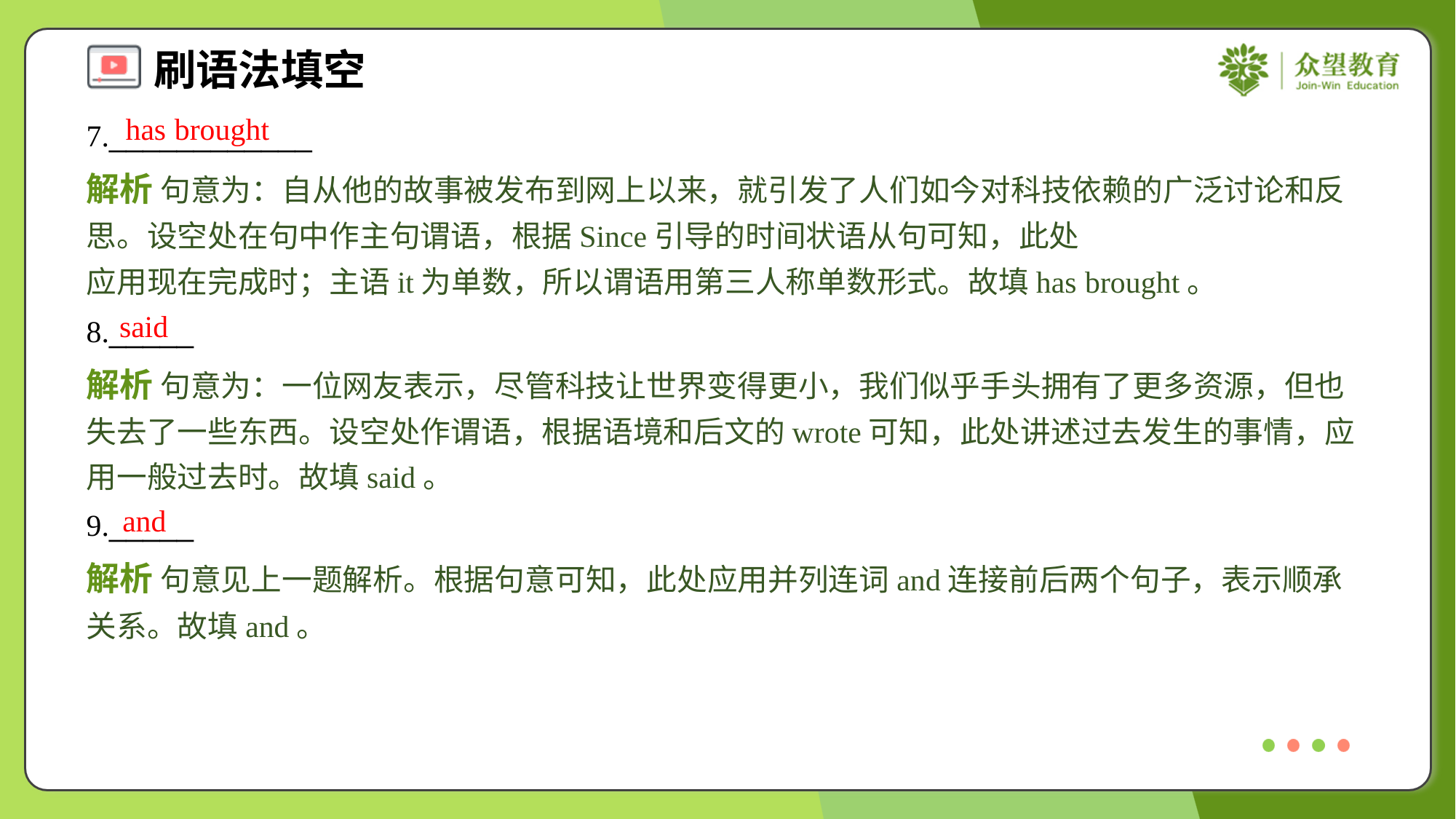

has brought
7.____________
解析 句意为：自从他的故事被发布到网上以来，就引发了人们如今对科技依赖的广泛讨论和反思。设空处在句中作主句谓语，根据Since引导的时间状语从句可知，此处
应用现在完成时；主语it为单数，所以谓语用第三人称单数形式。故填has brought。
said
8._____
解析 句意为：一位网友表示，尽管科技让世界变得更小，我们似乎手头拥有了更多资源，但也失去了一些东西。设空处作谓语，根据语境和后文的wrote可知，此处讲述过去发生的事情，应用一般过去时。故填said。
and
9._____
解析 句意见上一题解析。根据句意可知，此处应用并列连词and连接前后两个句子，表示顺承关系。故填and。